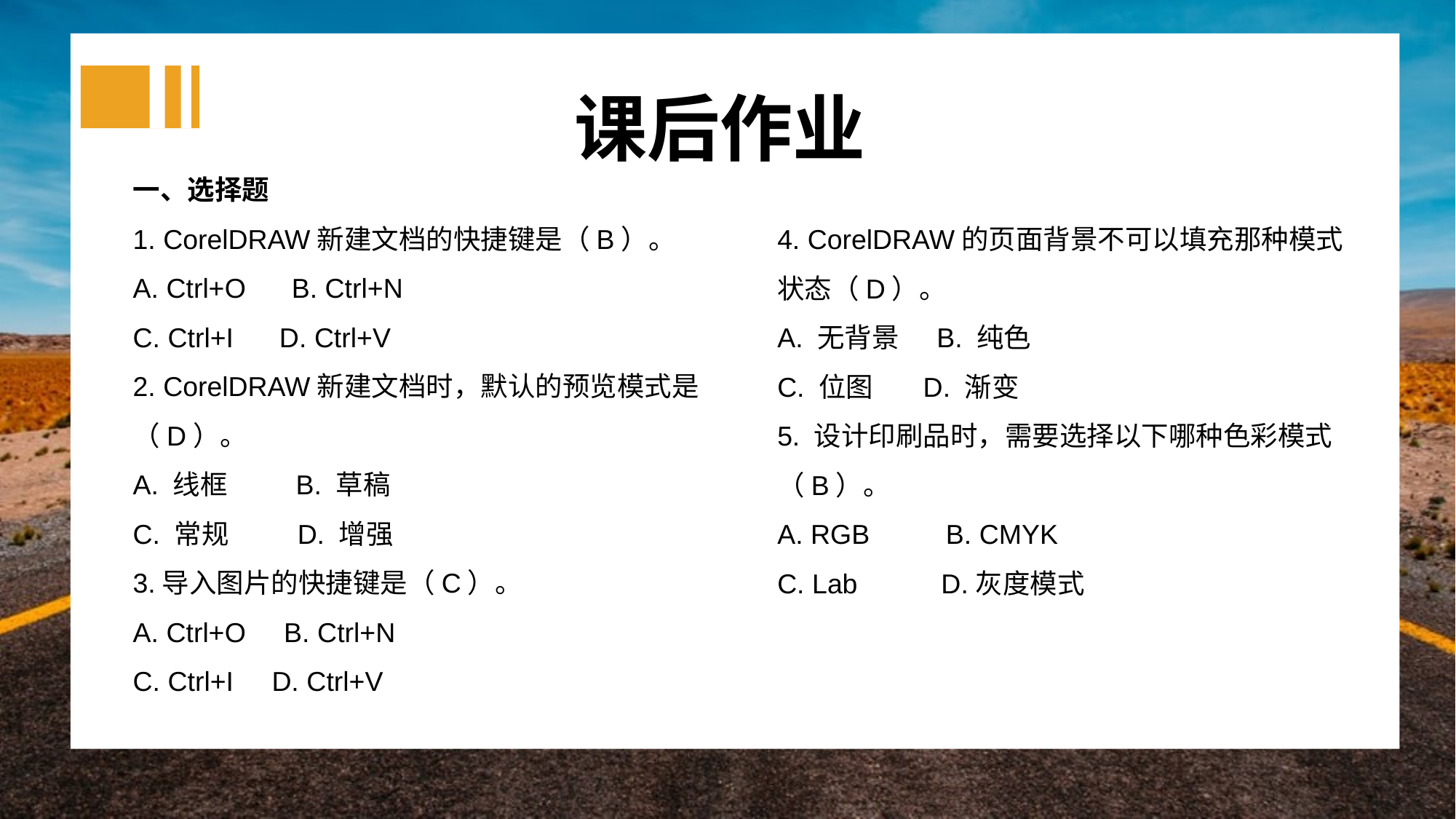

课后作业
一、选择题
1. CorelDRAW新建文档的快捷键是（B）。
A. Ctrl+O      B. Ctrl+N
C. Ctrl+I      D. Ctrl+V
2. CorelDRAW新建文档时，默认的预览模式是（D）。
A. 线框          B. 草稿
C. 常规          D. 增强
3.导入图片的快捷键是（C）。
A. Ctrl+O     B. Ctrl+N
C. Ctrl+I     D. Ctrl+V
4. CorelDRAW的页面背景不可以填充那种模式状态（D）。
A. 无背景     B. 纯色
C. 位图       D. 渐变
5. 设计印刷品时，需要选择以下哪种色彩模式（B）。
A. RGB          B. CMYK
C. Lab           D.灰度模式